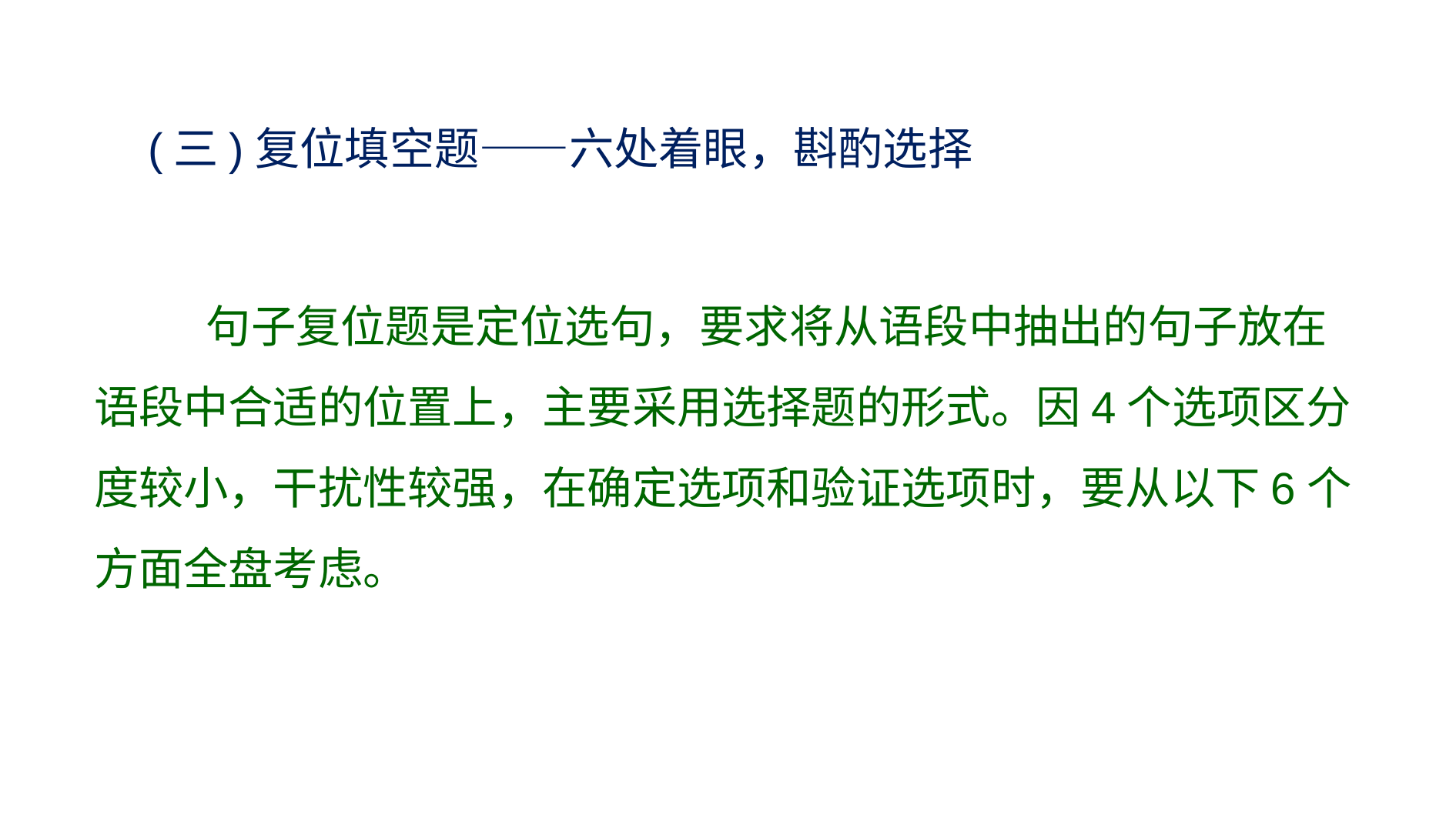

(三)复位填空题——六处着眼，斟酌选择
        句子复位题是定位选句，要求将从语段中抽出的句子放在语段中合适的位置上，主要采用选择题的形式。因4个选项区分度较小，干扰性较强，在确定选项和验证选项时，要从以下6个方面全盘考虑。